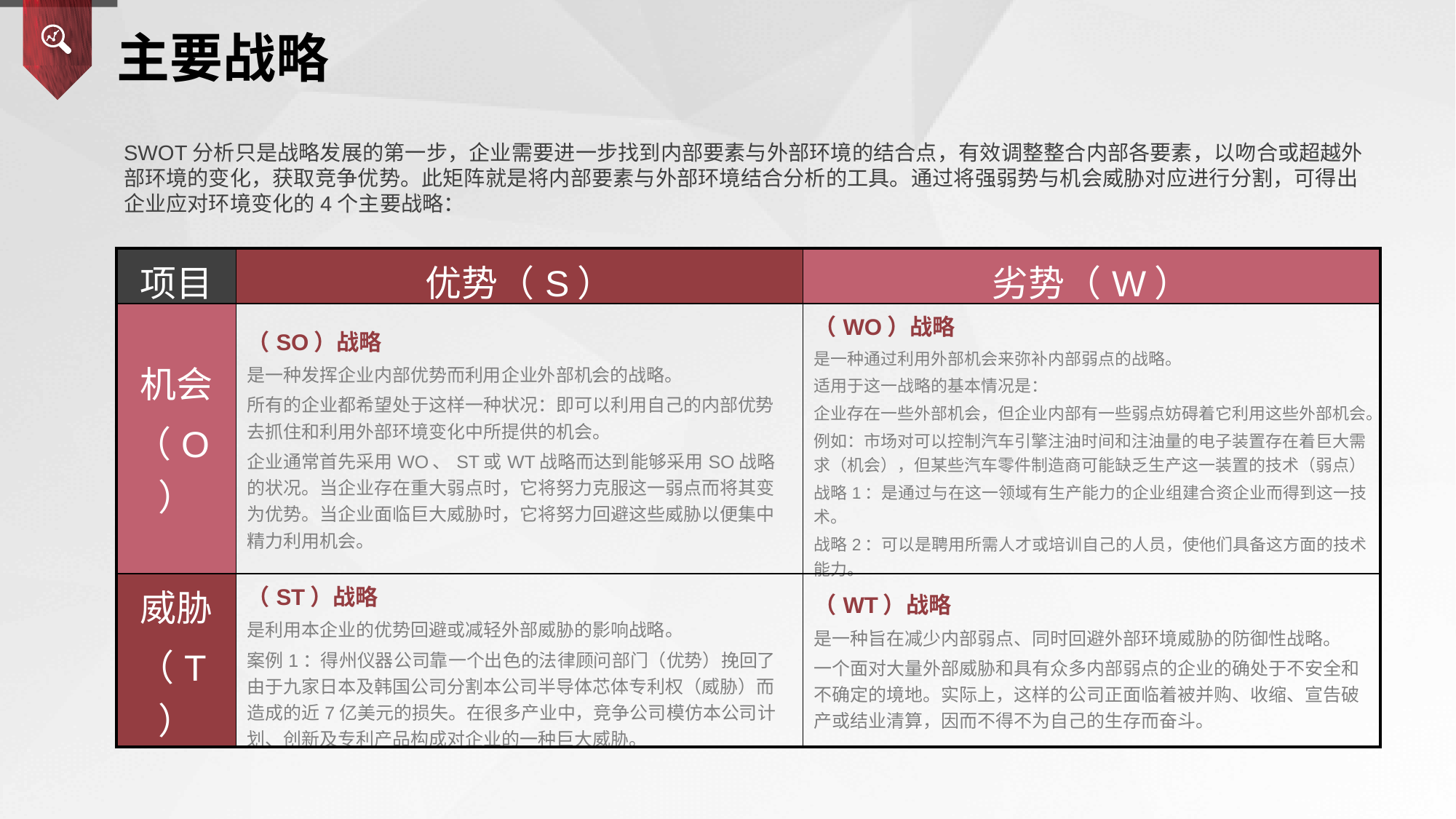

主要战略
SWOT分析只是战略发展的第一步，企业需要进一步找到内部要素与外部环境的结合点，有效调整整合内部各要素，以吻合或超越外部环境的变化，获取竞争优势。此矩阵就是将内部要素与外部环境结合分析的工具。通过将强弱势与机会威胁对应进行分割，可得出企业应对环境变化的4个主要战略：
| 项目 | 优势（S） | 劣势（W） |
| --- | --- | --- |
| 机会 （O） | （SO）战略 是一种发挥企业内部优势而利用企业外部机会的战略。 所有的企业都希望处于这样一种状况：即可以利用自己的内部优势去抓住和利用外部环境变化中所提供的机会。 企业通常首先采用WO、ST或WT战略而达到能够采用SO战略的状况。当企业存在重大弱点时，它将努力克服这一弱点而将其变为优势。当企业面临巨大威胁时，它将努力回避这些威胁以便集中精力利用机会。 | （WO）战略 是一种通过利用外部机会来弥补内部弱点的战略。 适用于这一战略的基本情况是： 企业存在一些外部机会，但企业内部有一些弱点妨碍着它利用这些外部机会。 例如：市场对可以控制汽车引擎注油时间和注油量的电子装置存在着巨大需求（机会），但某些汽车零件制造商可能缺乏生产这一装置的技术（弱点） 战略1：是通过与在这一领域有生产能力的企业组建合资企业而得到这一技术。 战略2：可以是聘用所需人才或培训自己的人员，使他们具备这方面的技术能力。 |
| 威胁 （T） | （ST）战略 是利用本企业的优势回避或减轻外部威胁的影响战略。 案例1：得州仪器公司靠一个出色的法律顾问部门（优势）挽回了由于九家日本及韩国公司分割本公司半导体芯体专利权（威胁）而造成的近7亿美元的损失。在很多产业中，竞争公司模仿本公司计划、创新及专利产品构成对企业的一种巨大威胁。 | （WT）战略 是一种旨在减少内部弱点、同时回避外部环境威胁的防御性战略。 一个面对大量外部威胁和具有众多内部弱点的企业的确处于不安全和不确定的境地。实际上，这样的公司正面临着被并购、收缩、宣告破产或结业清算，因而不得不为自己的生存而奋斗。 |